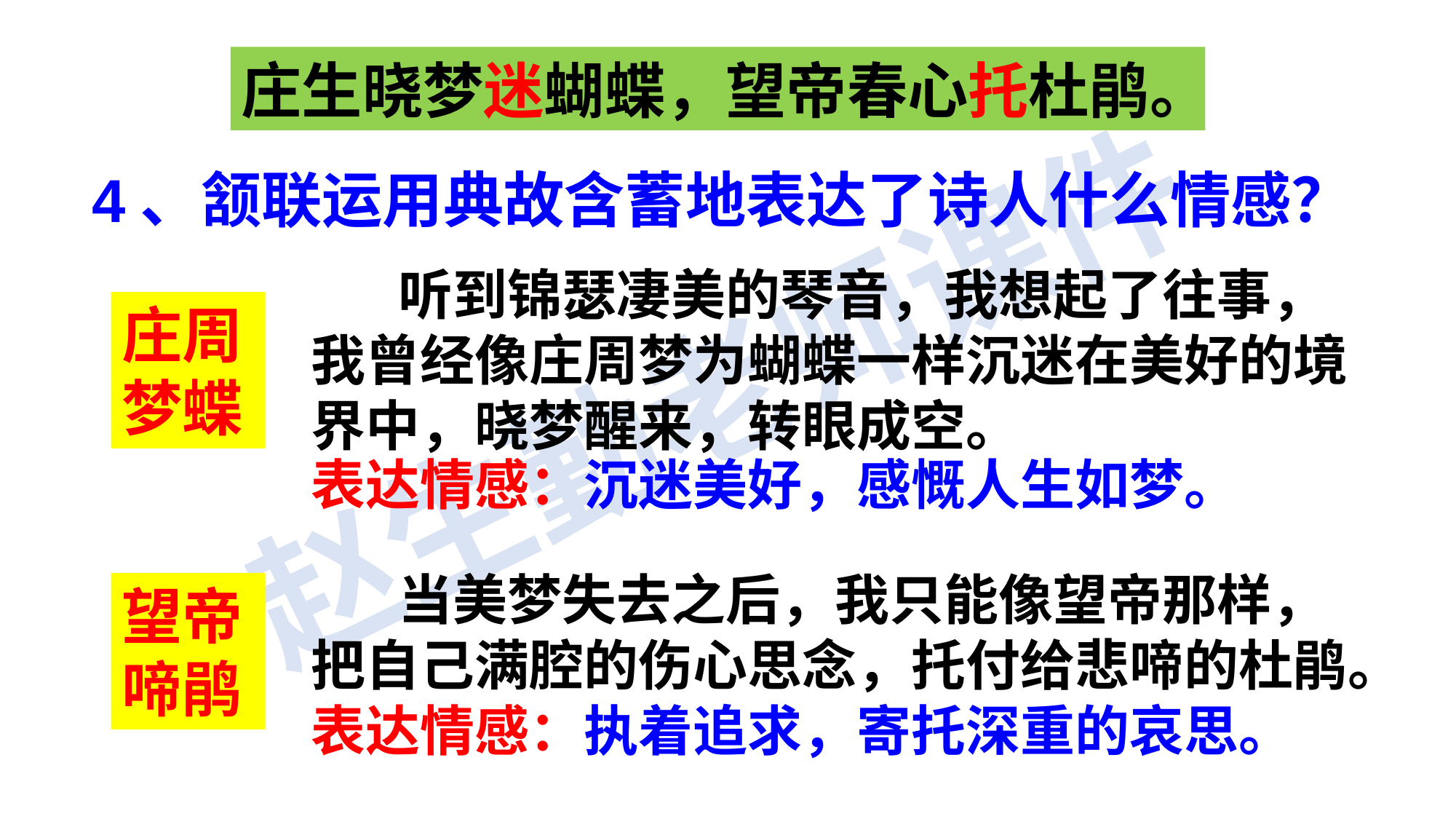

庄生晓梦迷蝴蝶，望帝春心托杜鹃。
4、颔联运用典故含蓄地表达了诗人什么情感？
      听到锦瑟凄美的琴音，我想起了往事，我曾经像庄周梦为蝴蝶一样沉迷在美好的境界中，晓梦醒来，转眼成空。
表达情感：沉迷美好，感慨人生如梦。
庄周梦蝶
      当美梦失去之后，我只能像望帝那样，把自己满腔的伤心思念，托付给悲啼的杜鹃。
表达情感：执着追求，寄托深重的哀思。
望帝啼鹃